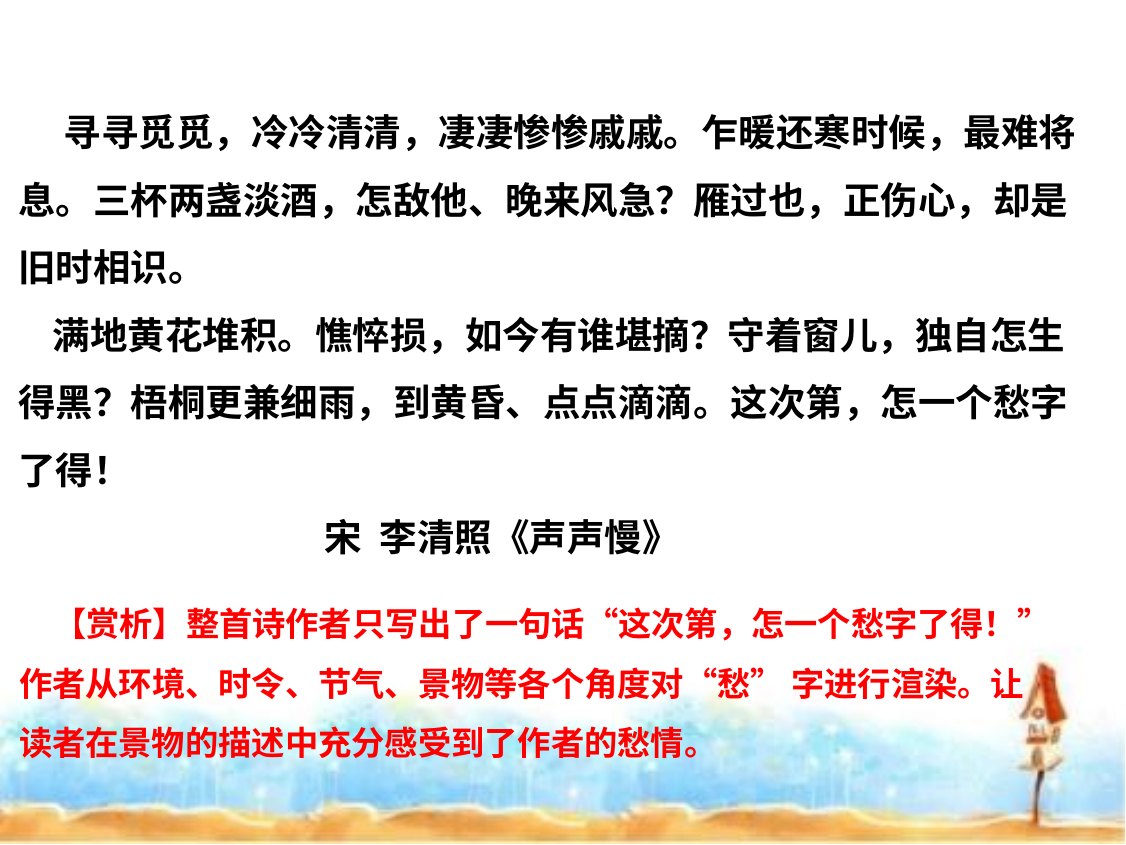

寻寻觅觅，冷冷清清，凄凄惨惨戚戚。乍暖还寒时候，最难将息。三杯两盏淡酒，怎敌他、晚来风急？雁过也，正伤心，却是旧时相识。
   满地黄花堆积。憔悴损，如今有谁堪摘？守着窗儿，独自怎生得黑？梧桐更兼细雨，到黄昏、点点滴滴。这次第，怎一个愁字了得！
                                   宋  李清照《声声慢》
    【赏析】整首诗作者只写出了一句话“这次第，怎一个愁字了得！”作者从环境、时令、节气、景物等各个角度对“愁” 字进行渲染。让读者在景物的描述中充分感受到了作者的愁情。